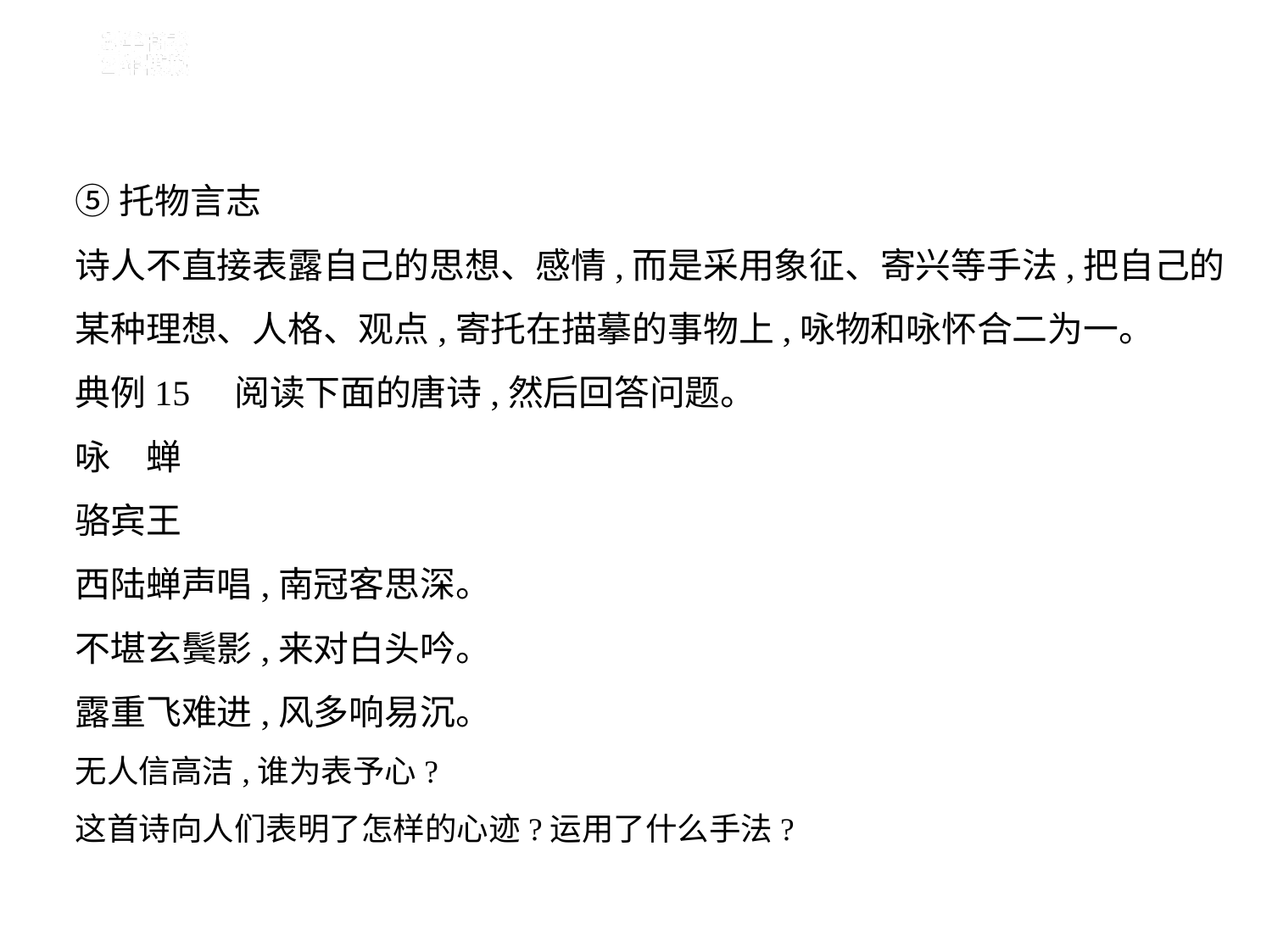

⑤托物言志
诗人不直接表露自己的思想、感情,而是采用象征、寄兴等手法,把自己的
某种理想、人格、观点,寄托在描摹的事物上,咏物和咏怀合二为一。
典例15　阅读下面的唐诗,然后回答问题。
咏　蝉
骆宾王
西陆蝉声唱,南冠客思深。
不堪玄鬓影,来对白头吟。
露重飞难进,风多响易沉。
无人信高洁,谁为表予心?
这首诗向人们表明了怎样的心迹?运用了什么手法?